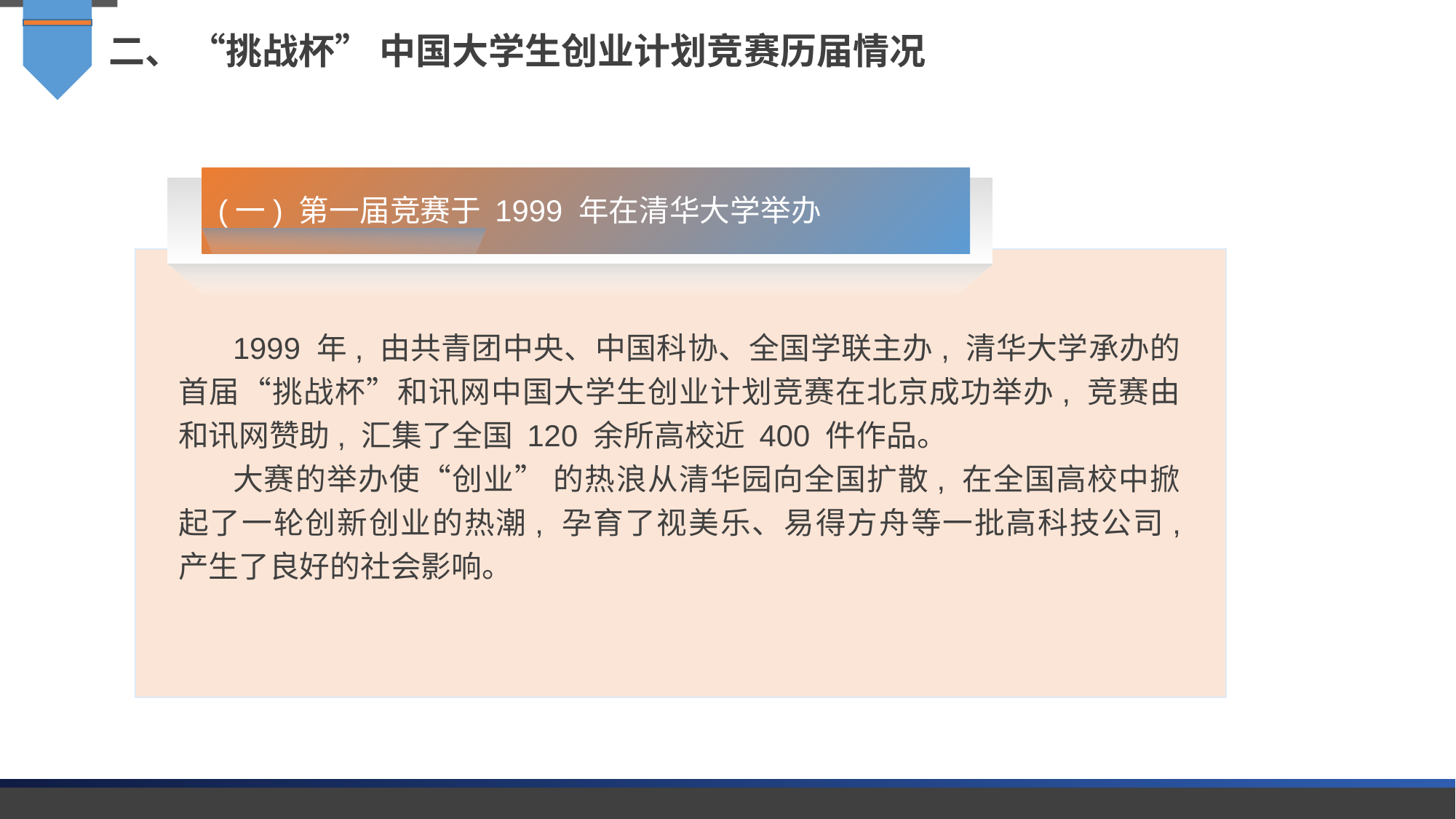

二、 “挑战杯” 中国大学生创业计划竞赛历届情况

(一) 第一届竞赛于 1999 年在清华大学举办

1999 年, 由共青团中央、中国科协、全国学联主办, 清华大学承办的首届“挑战杯”和讯网中国大学生创业计划竞赛在北京成功举办, 竞赛由和讯网赞助, 汇集了全国 120 余所高校近 400 件作品。
大赛的举办使“创业” 的热浪从清华园向全国扩散, 在全国高校中掀起了一轮创新创业的热潮, 孕育了视美乐、易得方舟等一批高科技公司, 产生了良好的社会影响。